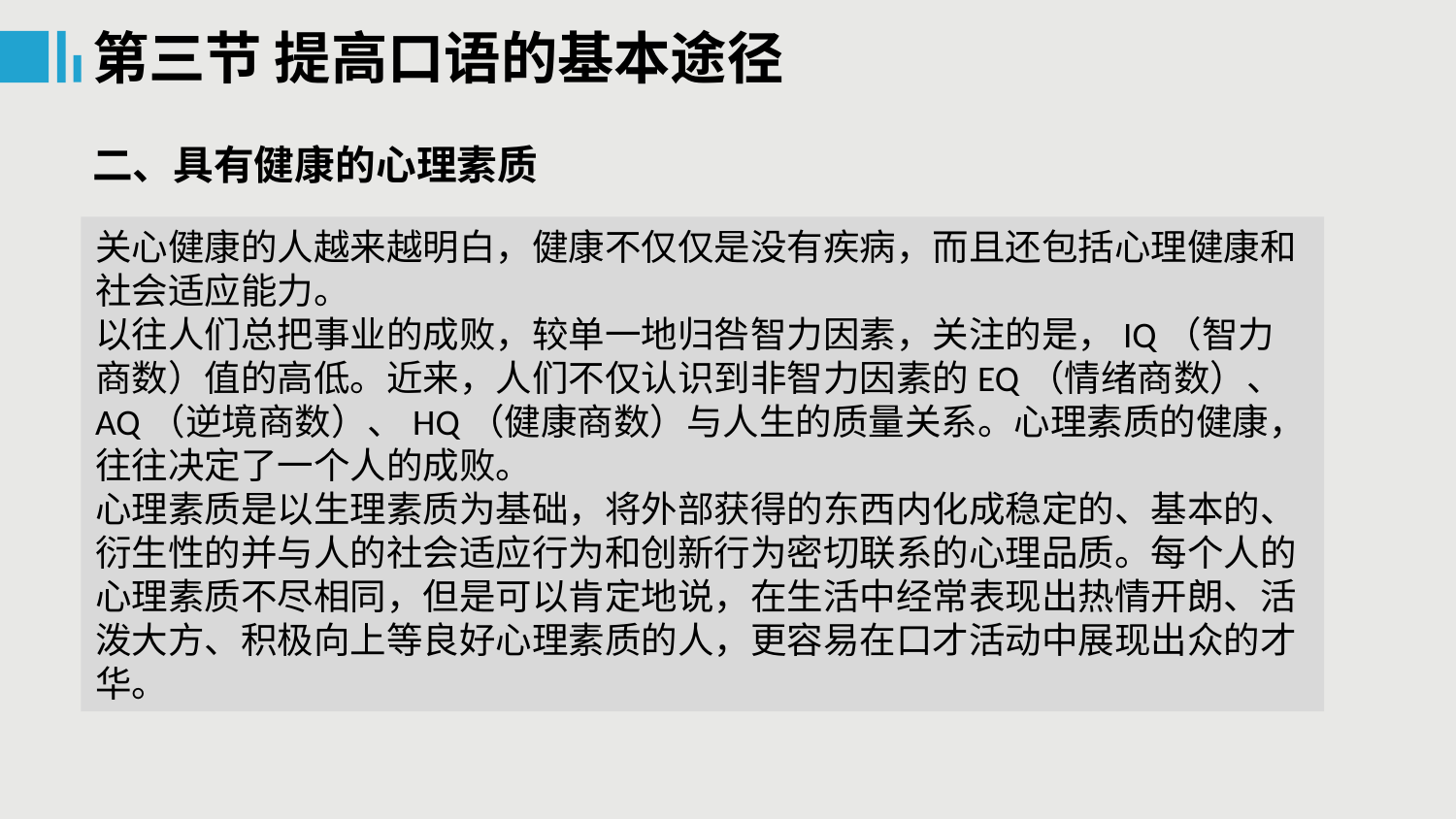

第三节 提高口语的基本途径

二、具有健康的心理素质
关心健康的人越来越明白，健康不仅仅是没有疾病，而且还包括心理健康和社会适应能力。
以往人们总把事业的成败，较单一地归咎智力因素，关注的是，IQ（智力商数）值的高低。近来，人们不仅认识到非智力因素的EQ（情绪商数）、AQ（逆境商数）、HQ（健康商数）与人生的质量关系。心理素质的健康，往往决定了一个人的成败。
心理素质是以生理素质为基础，将外部获得的东西内化成稳定的、基本的、衍生性的并与人的社会适应行为和创新行为密切联系的心理品质。每个人的心理素质不尽相同，但是可以肯定地说，在生活中经常表现出热情开朗、活泼大方、积极向上等良好心理素质的人，更容易在口才活动中展现出众的才华。